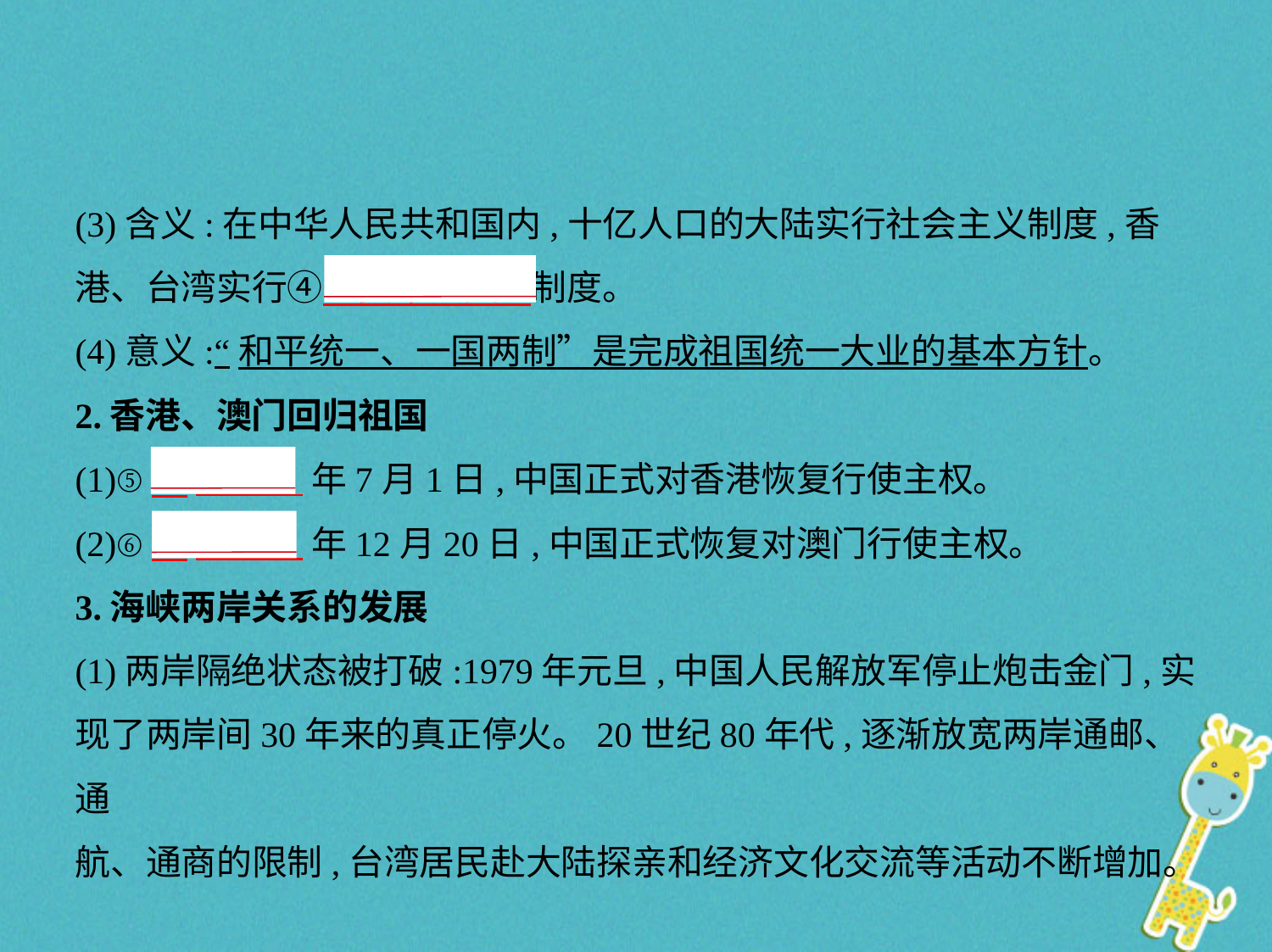

(3)含义:在中华人民共和国内,十亿人口的大陆实行社会主义制度,香
港、台湾实行④　资本主义    制度。
(4)意义:“和平统一、一国两制”是完成祖国统一大业的基本方针。
2.香港、澳门回归祖国
(1)⑤　1997    年7月1日,中国正式对香港恢复行使主权。
(2)⑥　1999    年12月20日,中国正式恢复对澳门行使主权。
3.海峡两岸关系的发展
(1)两岸隔绝状态被打破:1979年元旦,中国人民解放军停止炮击金门,实
现了两岸间30年来的真正停火。20世纪80年代,逐渐放宽两岸通邮、通
航、通商的限制,台湾居民赴大陆探亲和经济文化交流等活动不断增加。